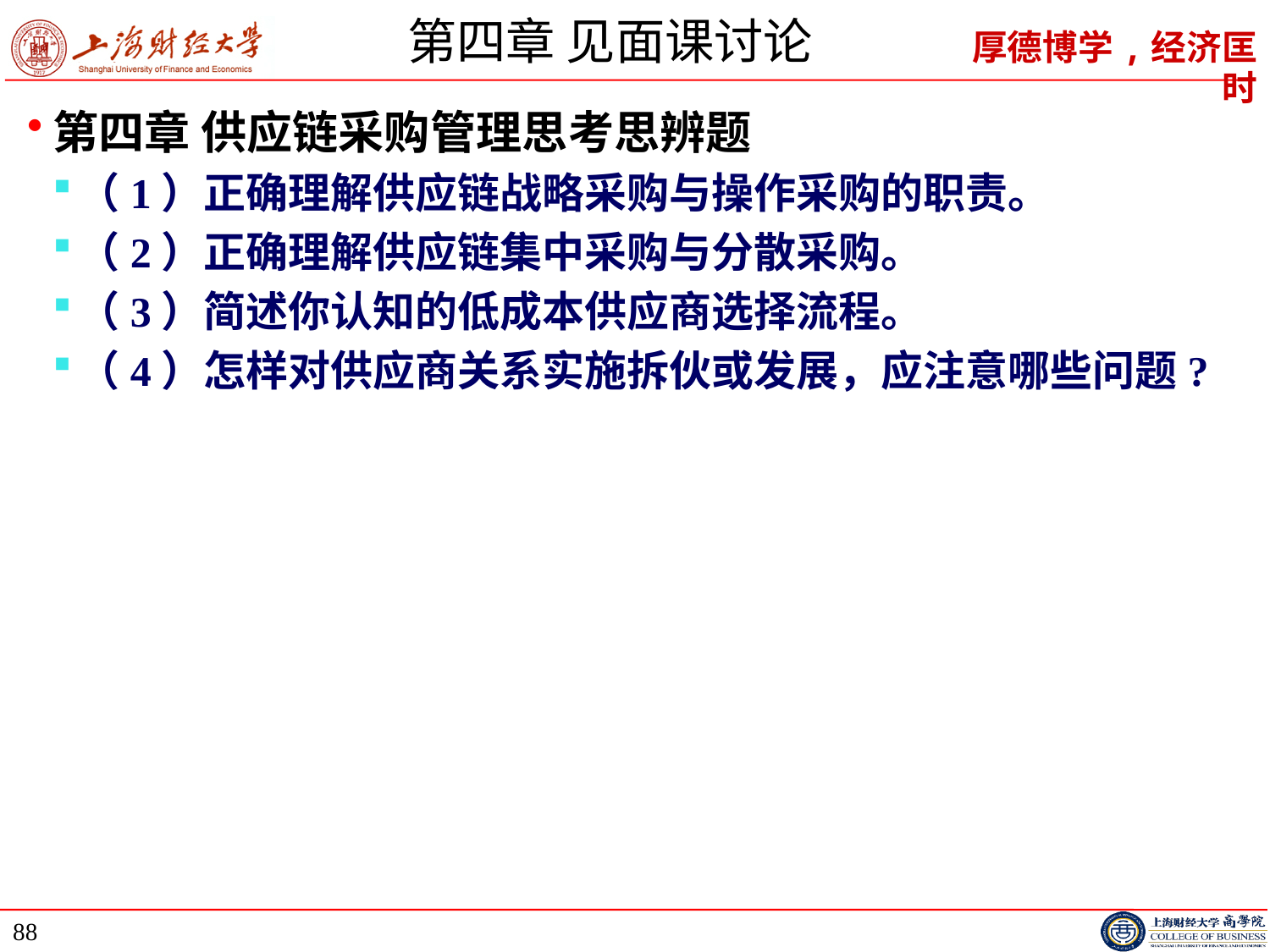

# 第四章 见面课讨论
第四章 供应链采购管理思考思辨题
（1）正确理解供应链战略采购与操作采购的职责。
（2）正确理解供应链集中采购与分散采购。
（3）简述你认知的低成本供应商选择流程。
（4）怎样对供应商关系实施拆伙或发展，应注意哪些问题?
88